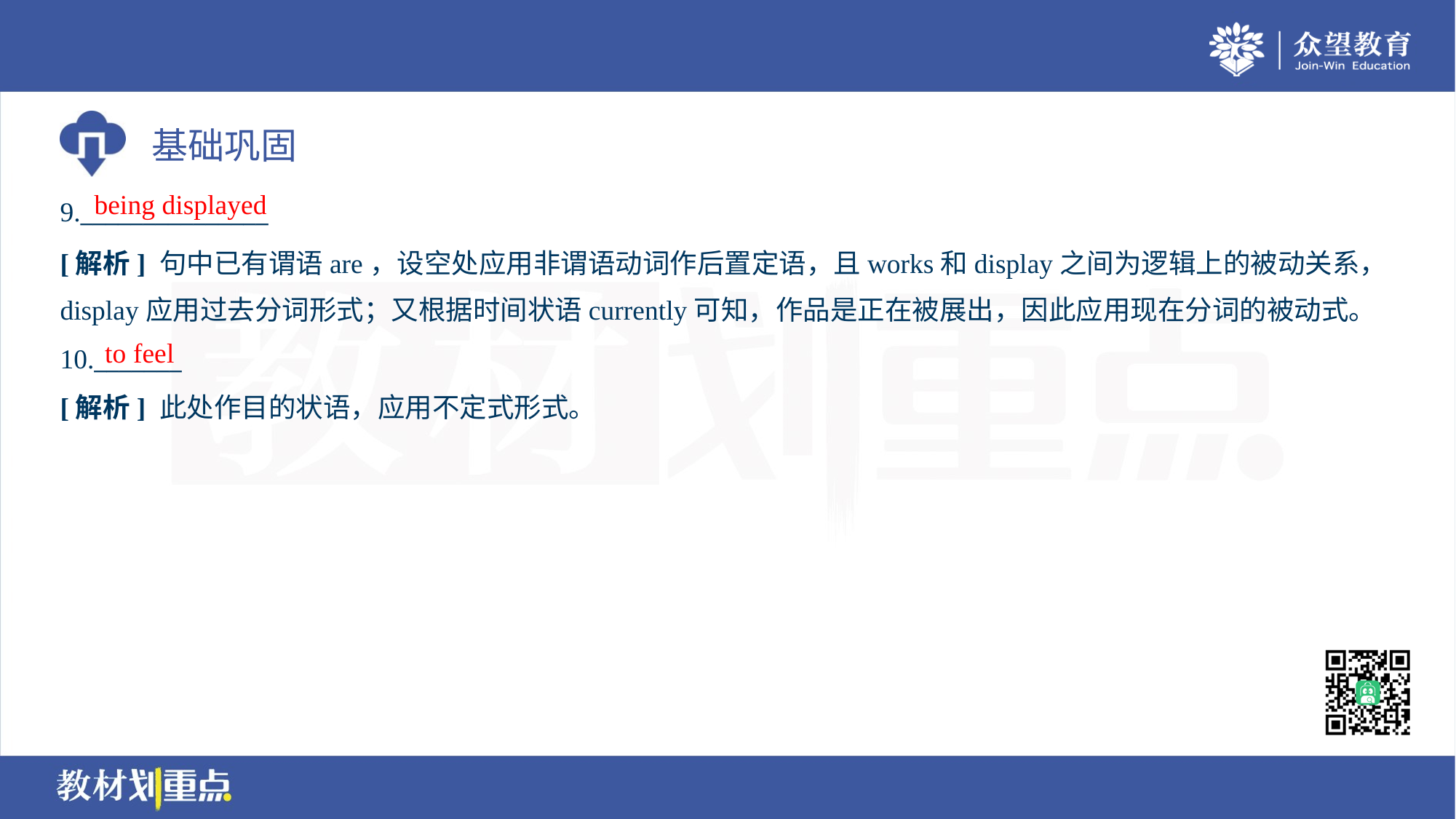

being displayed
9._______________
[解析] 句中已有谓语are，设空处应用非谓语动词作后置定语，且works和display之间为逻辑上的被动关系，
display应用过去分词形式；又根据时间状语currently可知，作品是正在被展出，因此应用现在分词的被动式。
to feel
10._______
[解析] 此处作目的状语，应用不定式形式。